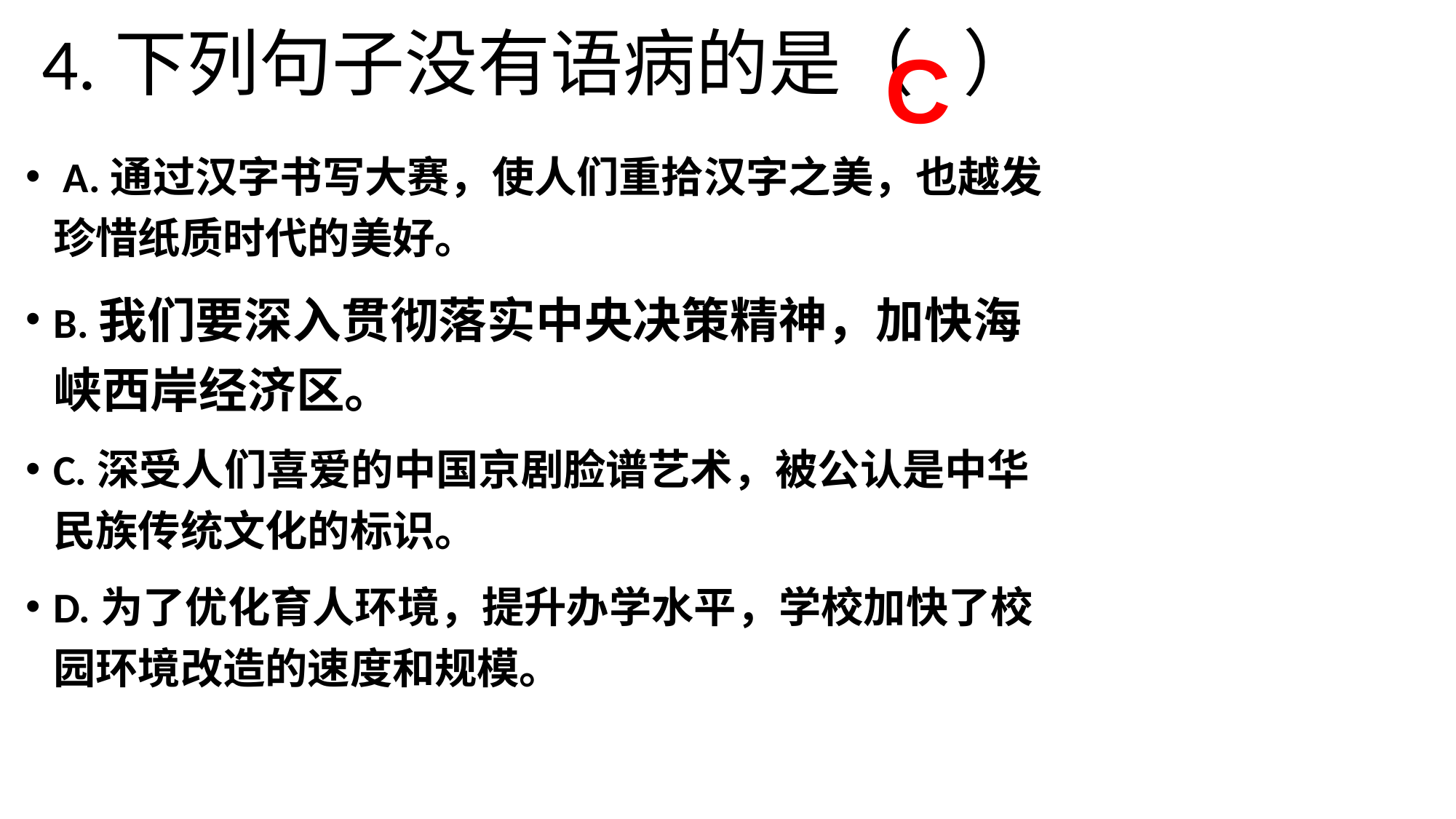

# 4.下列句子没有语病的是（   ）
C
 A.通过汉字书写大赛，使人们重拾汉字之美，也越发珍惜纸质时代的美好。
B.我们要深入贯彻落实中央决策精神，加快海峡西岸经济区。
C.深受人们喜爱的中国京剧脸谱艺术，被公认是中华民族传统文化的标识。
D.为了优化育人环境，提升办学水平，学校加快了校园环境改造的速度和规模。